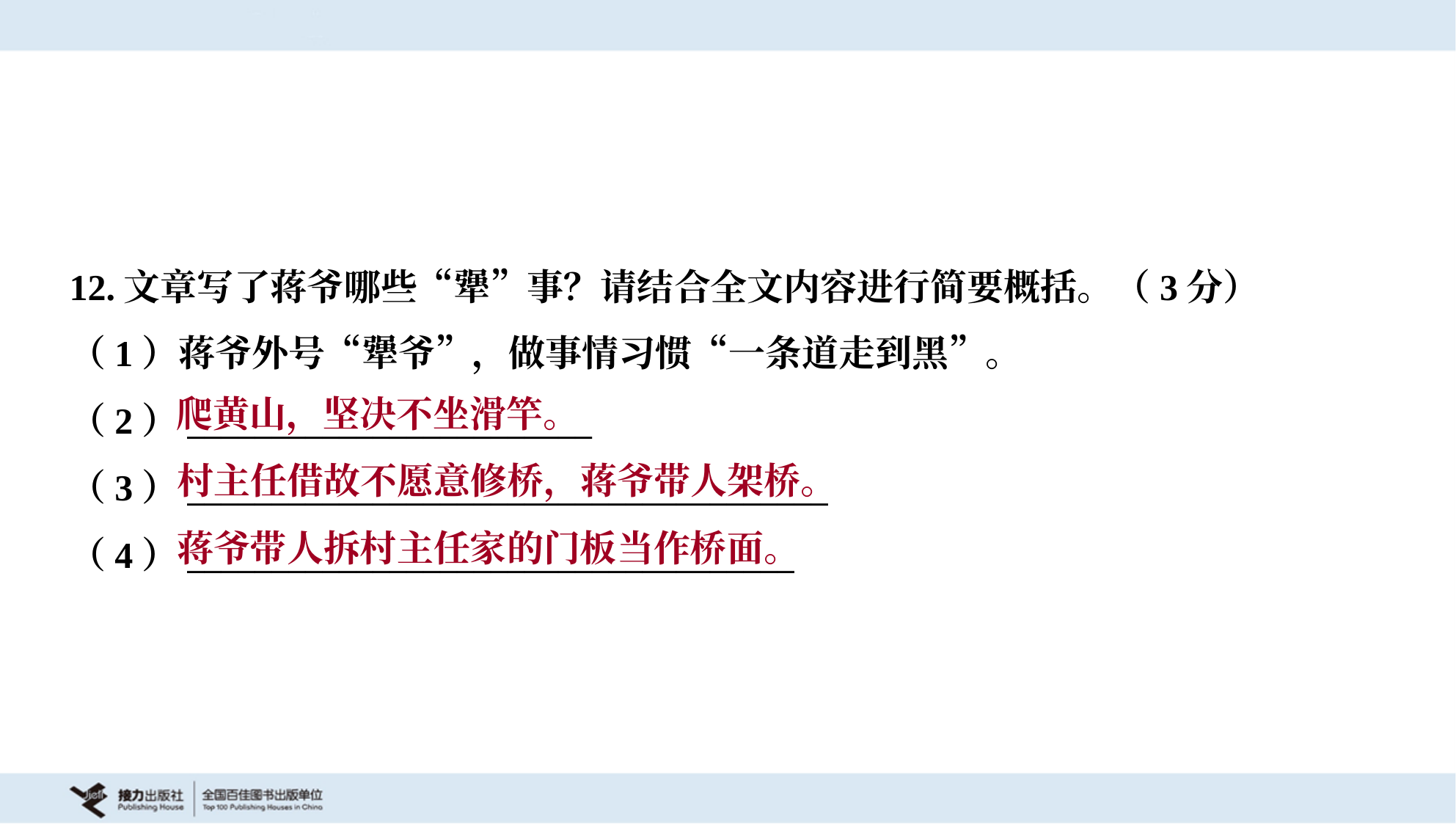

12.文章写了蒋爷哪些“犟”事？请结合全文内容进行简要概括。（3分）
（1）蒋爷外号“犟爷”，做事情习惯“一条道走到黑”。
（2）________________________
（3）______________________________________
（4）____________________________________
爬黄山，坚决不坐滑竿。
村主任借故不愿意修桥，蒋爷带人架桥。
蒋爷带人拆村主任家的门板当作桥面。